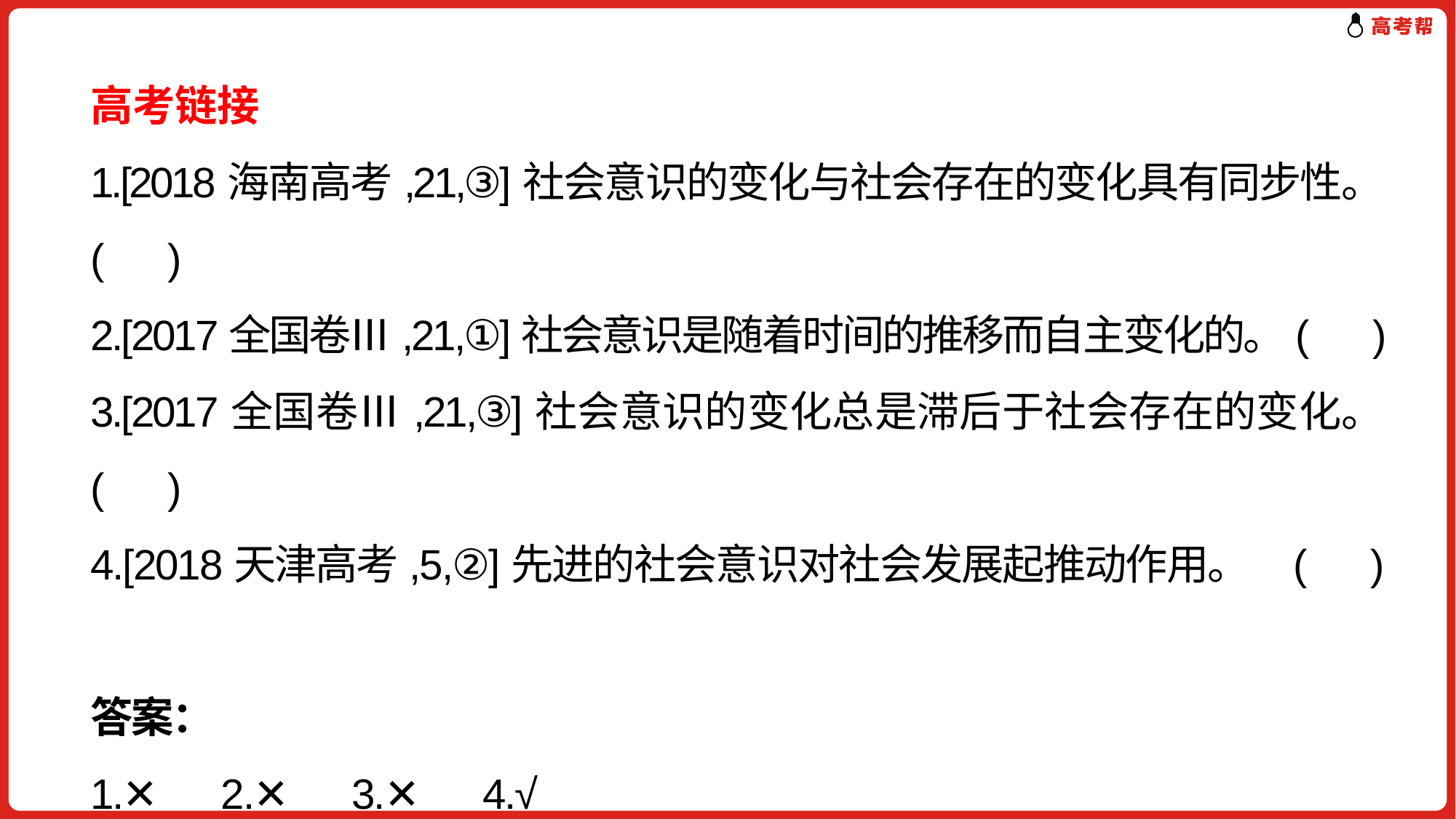

高考链接
1.[2018海南高考,21,③]社会意识的变化与社会存在的变化具有同步性。(　)
2.[2017全国卷Ⅲ,21,①]社会意识是随着时间的推移而自主变化的。(　)
3.[2017全国卷Ⅲ,21,③]社会意识的变化总是滞后于社会存在的变化。(　)
4.[2018天津高考,5,②]先进的社会意识对社会发展起推动作用。	(　)
答案：
1.✕　2.✕　3.✕　4.√